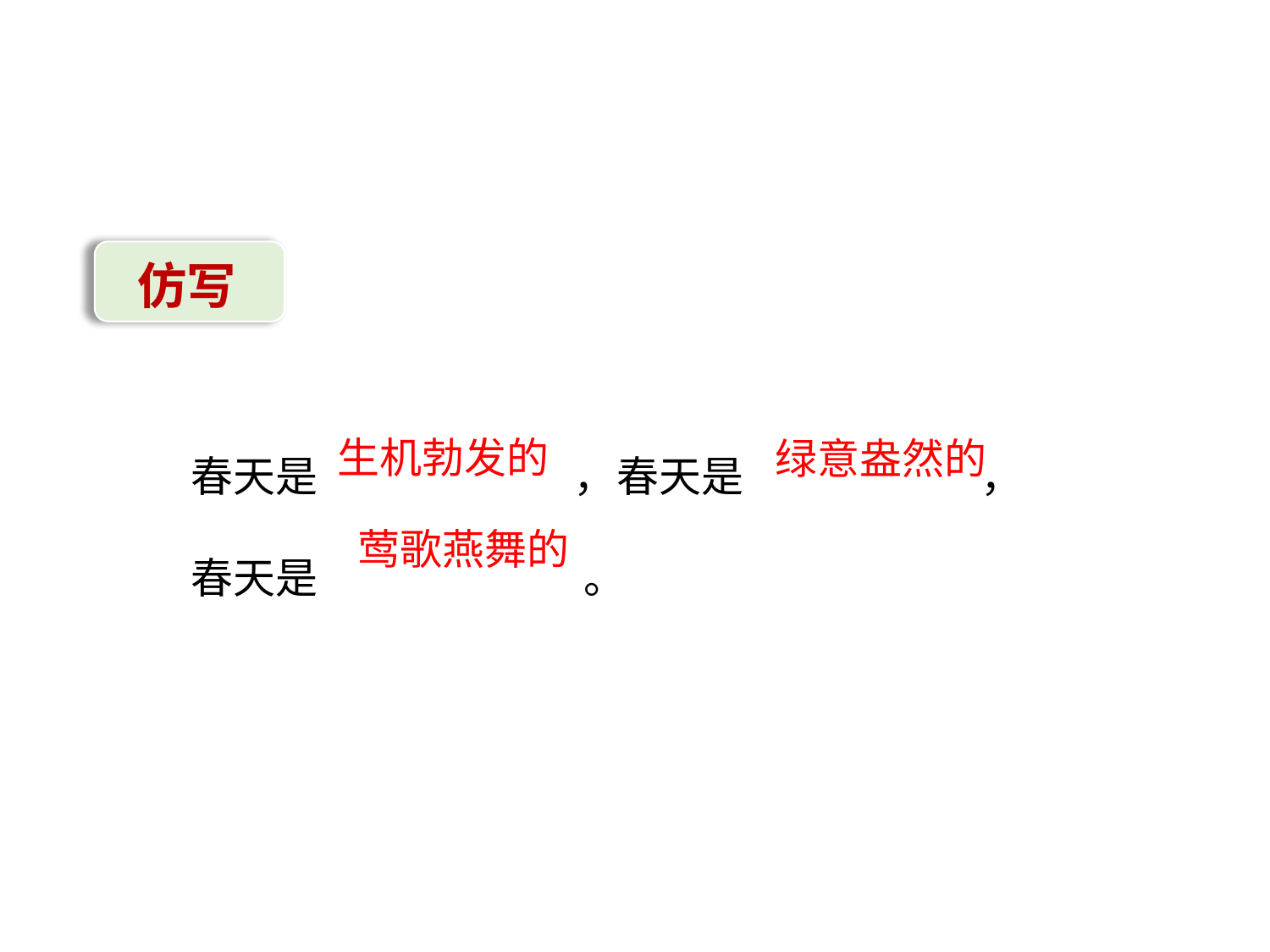

仿写
春天是                           ，春天是                         ，
春天是                            。
生机勃发的
绿意盎然的
莺歌燕舞的